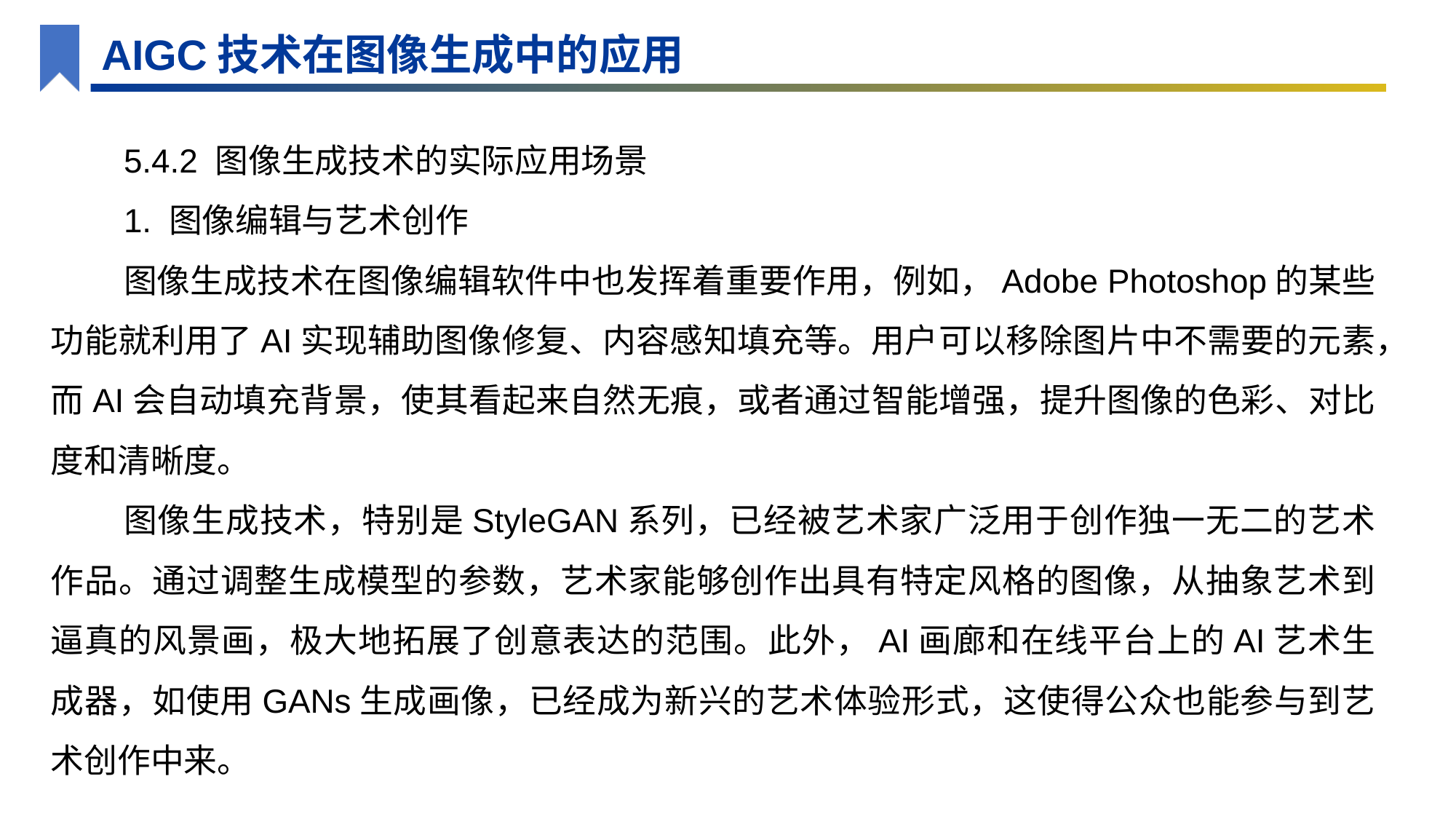

AIGC技术在图像生成中的应用
5.4.2 图像生成技术的实际应用场景
1. 图像编辑与艺术创作
图像生成技术在图像编辑软件中也发挥着重要作用，例如，Adobe Photoshop的某些功能就利用了AI实现辅助图像修复、内容感知填充等。用户可以移除图片中不需要的元素，而AI会自动填充背景，使其看起来自然无痕，或者通过智能增强，提升图像的色彩、对比度和清晰度。
图像生成技术，特别是StyleGAN系列，已经被艺术家广泛用于创作独一无二的艺术作品。通过调整生成模型的参数，艺术家能够创作出具有特定风格的图像，从抽象艺术到逼真的风景画，极大地拓展了创意表达的范围。此外，AI画廊和在线平台上的AI艺术生成器，如使用GANs生成画像，已经成为新兴的艺术体验形式，这使得公众也能参与到艺术创作中来。